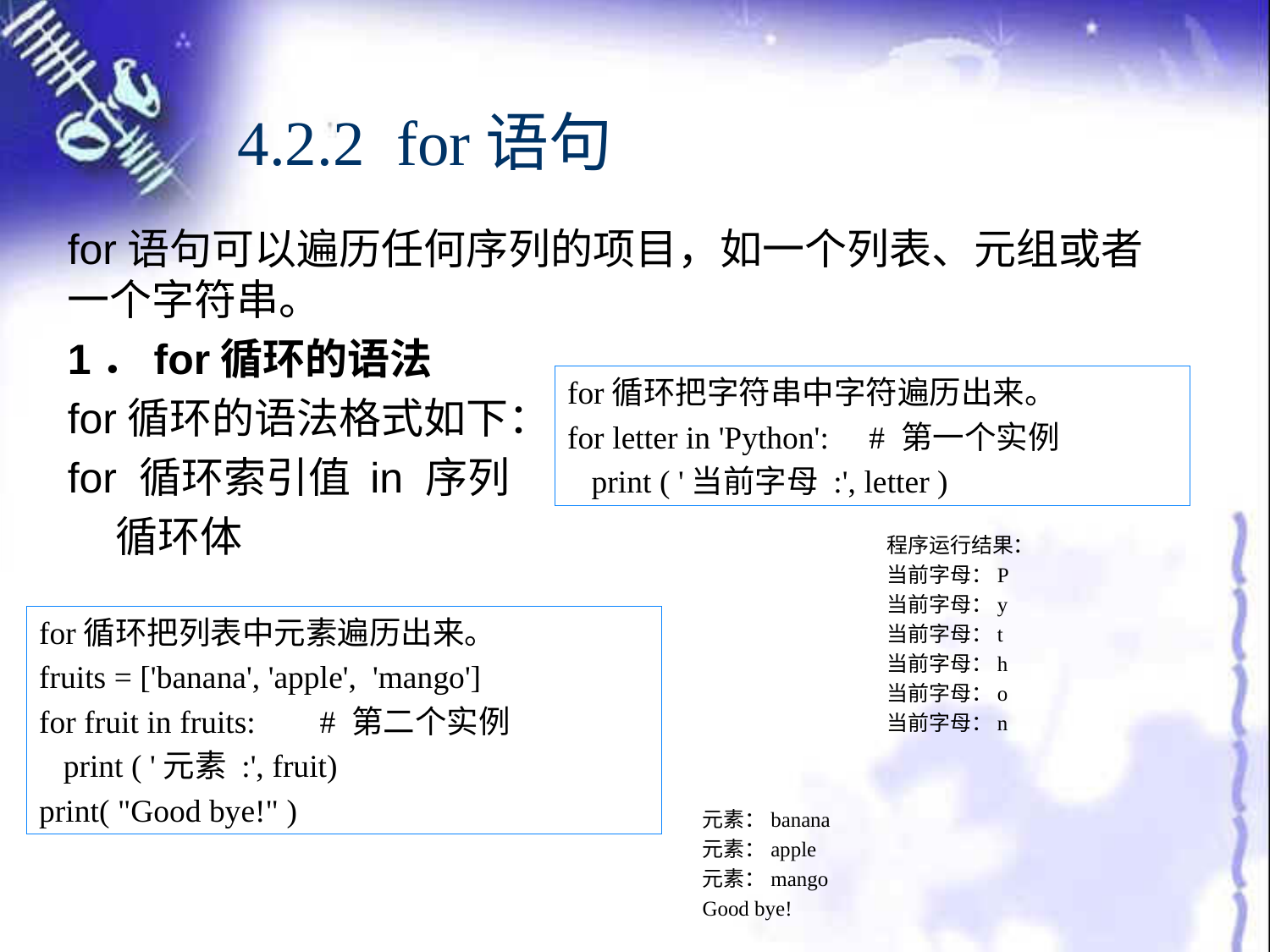

# 4.2.2  for语句
for语句可以遍历任何序列的项目，如一个列表、元组或者一个字符串。
1．for循环的语法
for循环的语法格式如下：
for 循环索引值 in 序列
    循环体

for循环把字符串中字符遍历出来。
for letter in 'Python':     # 第一个实例
   print ( '当前字母 :', letter )
程序运行结果：
当前字母：P
当前字母：y
当前字母：t
当前字母：h
当前字母：o
当前字母：n
for循环把列表中元素遍历出来。
fruits = ['banana', 'apple',  'mango']
for fruit in fruits:        # 第二个实例
   print ( '元素 :', fruit)
print( "Good bye!" )
元素：banana
元素：apple
元素：mango
Good bye!